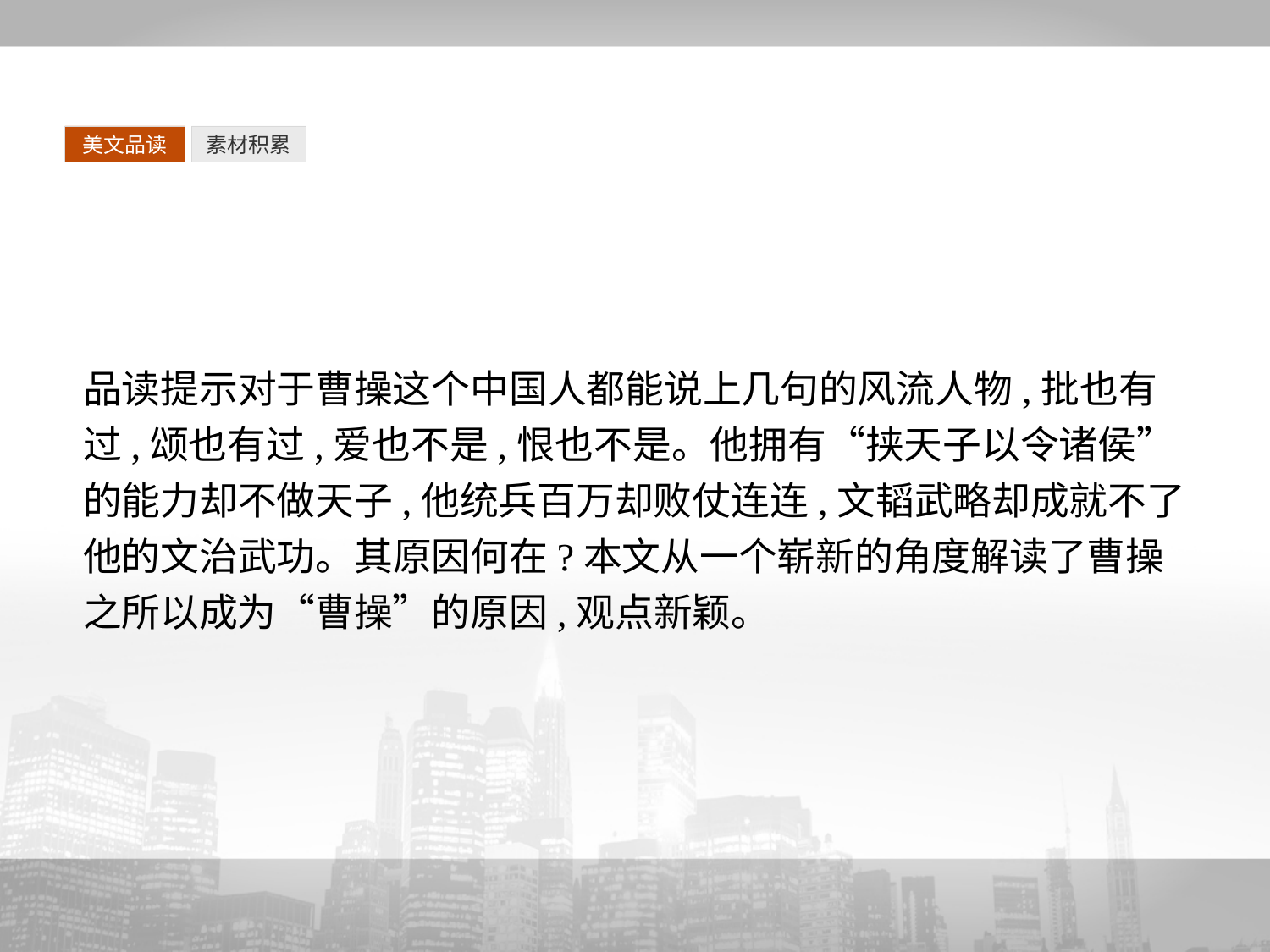

美文品读
素材积累
品读提示对于曹操这个中国人都能说上几句的风流人物,批也有过,颂也有过,爱也不是,恨也不是。他拥有“挟天子以令诸侯”的能力却不做天子,他统兵百万却败仗连连,文韬武略却成就不了他的文治武功。其原因何在?本文从一个崭新的角度解读了曹操之所以成为“曹操”的原因,观点新颖。